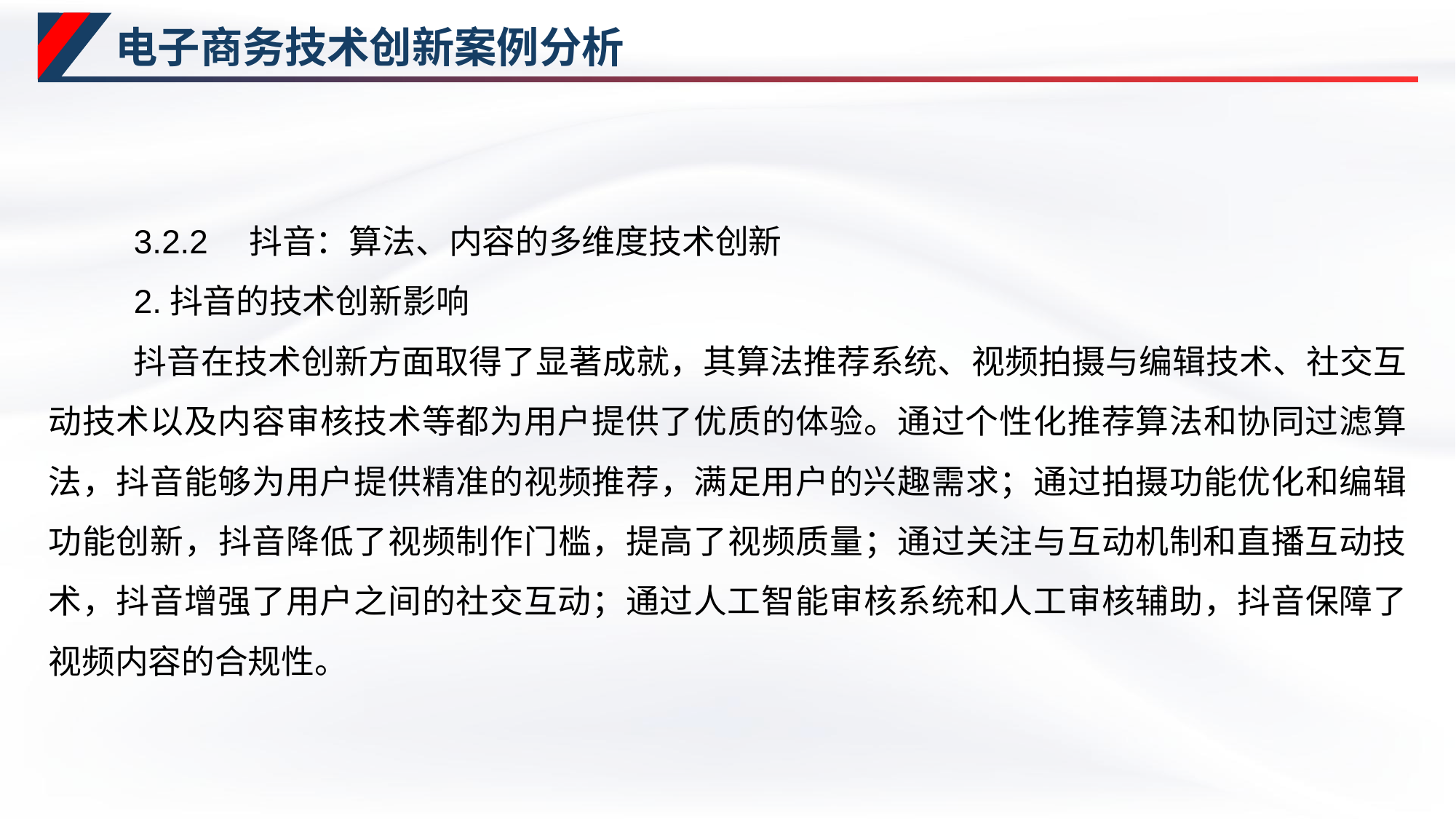

# 电子商务技术创新案例分析
3.2.2　抖音：算法、内容的多维度技术创新
2.抖音的技术创新影响
抖音在技术创新方面取得了显著成就，其算法推荐系统、视频拍摄与编辑技术、社交互动技术以及内容审核技术等都为用户提供了优质的体验。通过个性化推荐算法和协同过滤算法，抖音能够为用户提供精准的视频推荐，满足用户的兴趣需求；通过拍摄功能优化和编辑功能创新，抖音降低了视频制作门槛，提高了视频质量；通过关注与互动机制和直播互动技术，抖音增强了用户之间的社交互动；通过人工智能审核系统和人工审核辅助，抖音保障了视频内容的合规性。